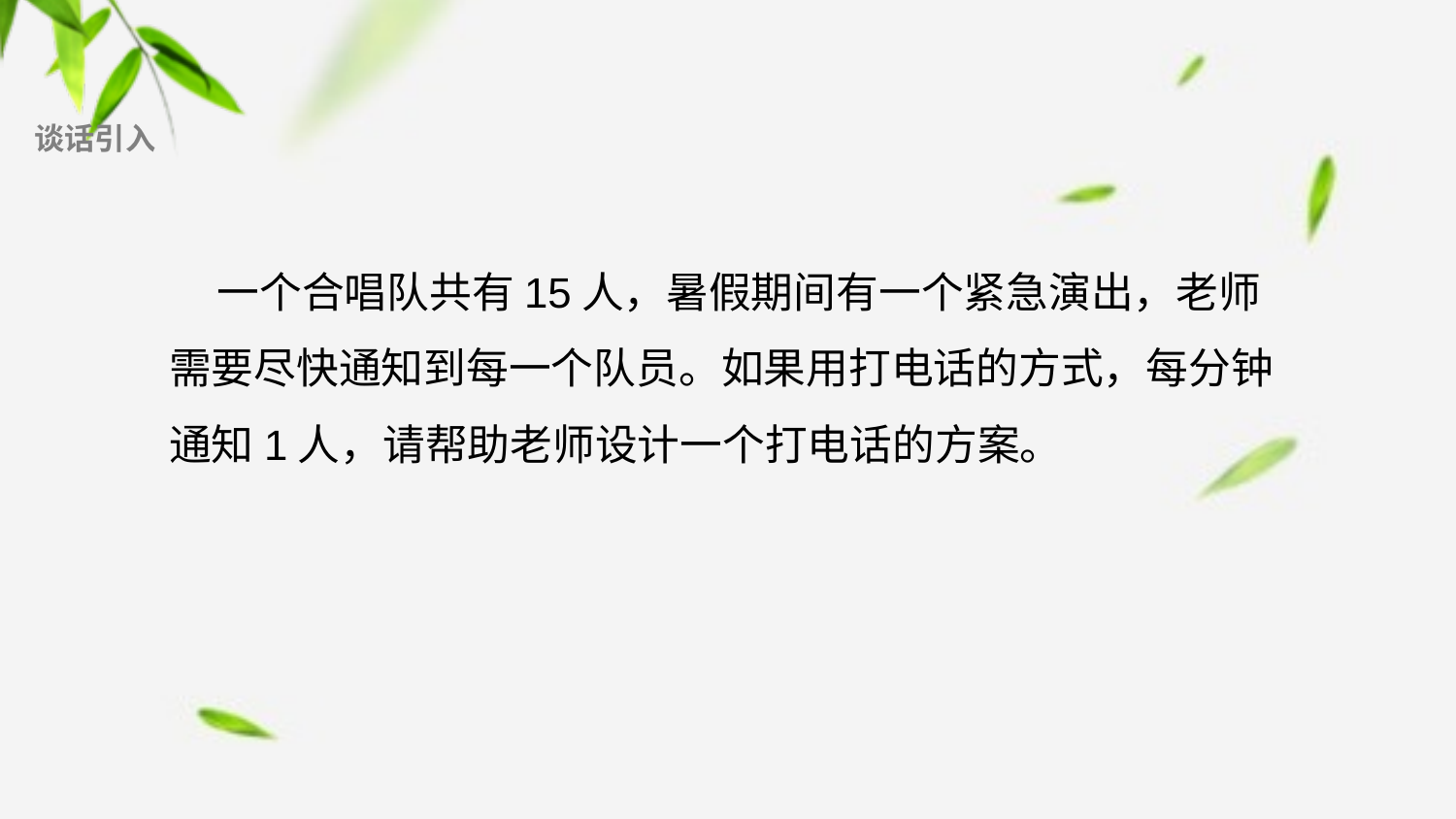

谈话引入
    一个合唱队共有15人，暑假期间有一个紧急演出，老师需要尽快通知到每一个队员。如果用打电话的方式，每分钟通知1人，请帮助老师设计一个打电话的方案。